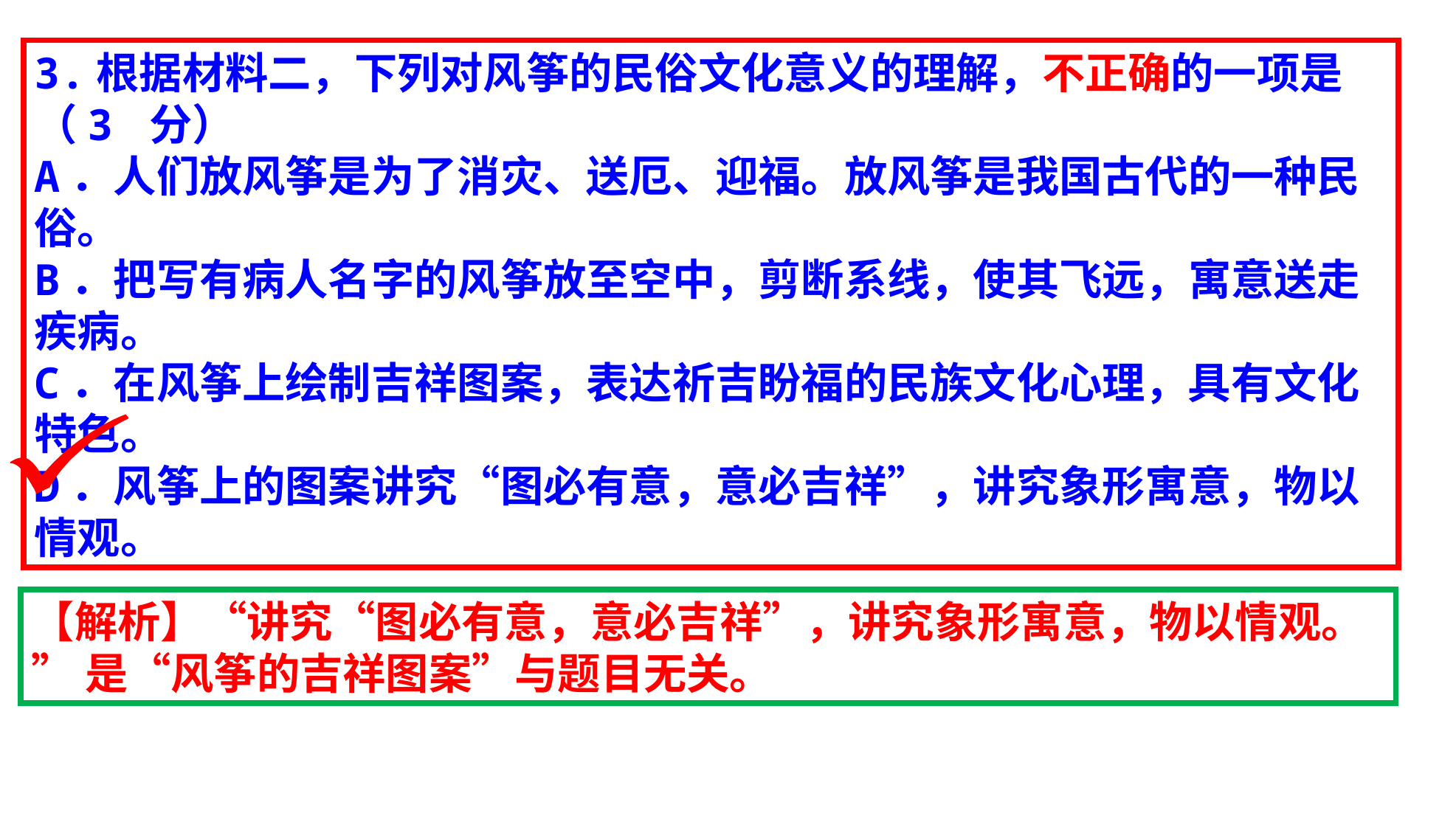

3.根据材料二，下列对风筝的民俗文化意义的理解，不正确的一项是（3 分）
A．人们放风筝是为了消灾、送厄、迎福。放风筝是我国古代的一种民俗。
B．把写有病人名字的风筝放至空中，剪断系线，使其飞远，寓意送走疾病。
C．在风筝上绘制吉祥图案，表达祈吉盼福的民族文化心理，具有文化特色。
D．风筝上的图案讲究“图必有意，意必吉祥”，讲究象形寓意，物以情观。

【解析】“讲究“图必有意，意必吉祥”，讲究象形寓意，物以情观。
”是“风筝的吉祥图案”与题目无关。